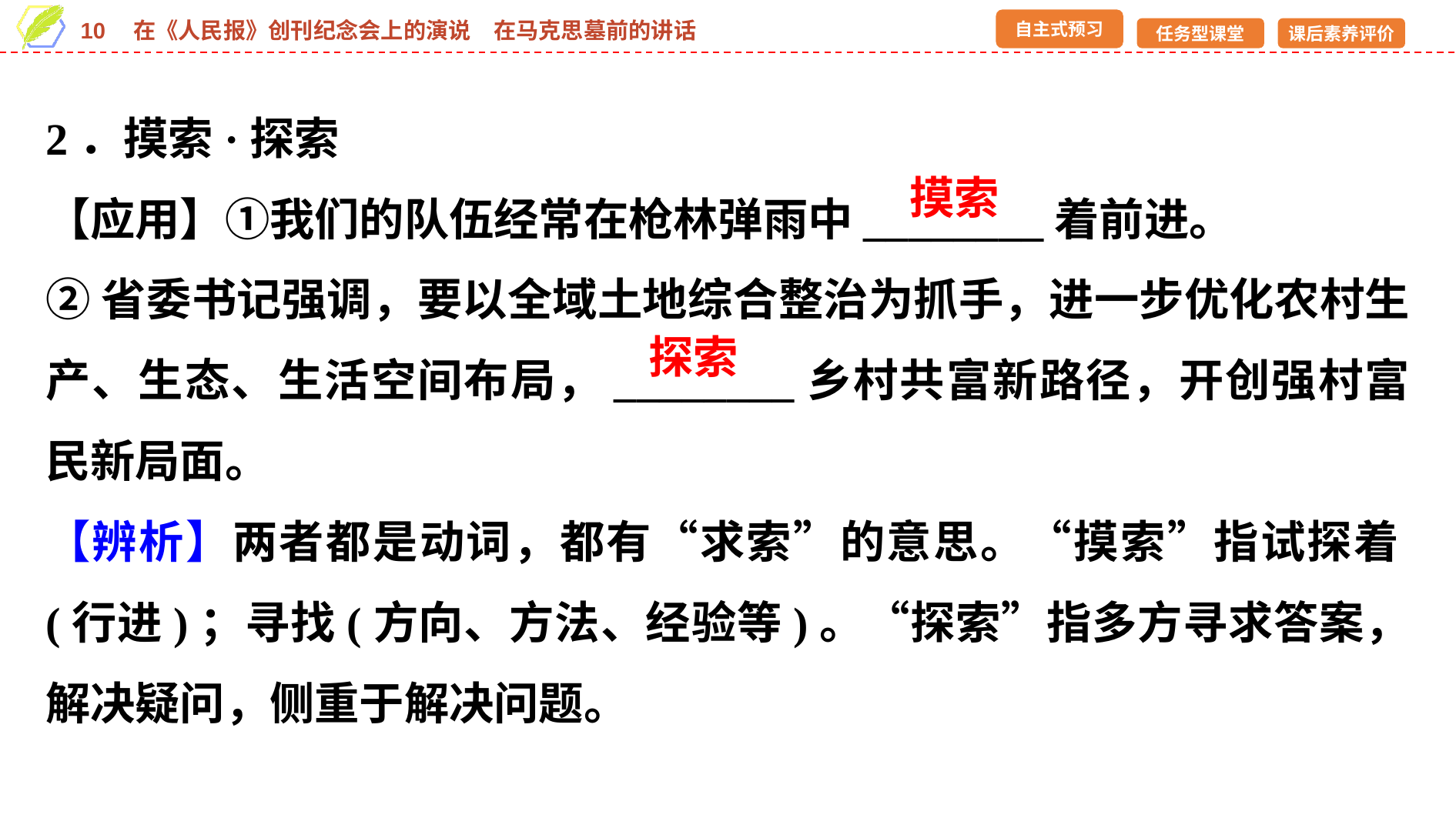

2．摸索·探索
【应用】①我们的队伍经常在枪林弹雨中________着前进。
②省委书记强调，要以全域土地综合整治为抓手，进一步优化农村生产、生态、生活空间布局，________乡村共富新路径，开创强村富民新局面。
【辨析】两者都是动词，都有“求索”的意思。“摸索”指试探着(行进)；寻找(方向、方法、经验等)。“探索”指多方寻求答案，解决疑问，侧重于解决问题。
摸索
探索